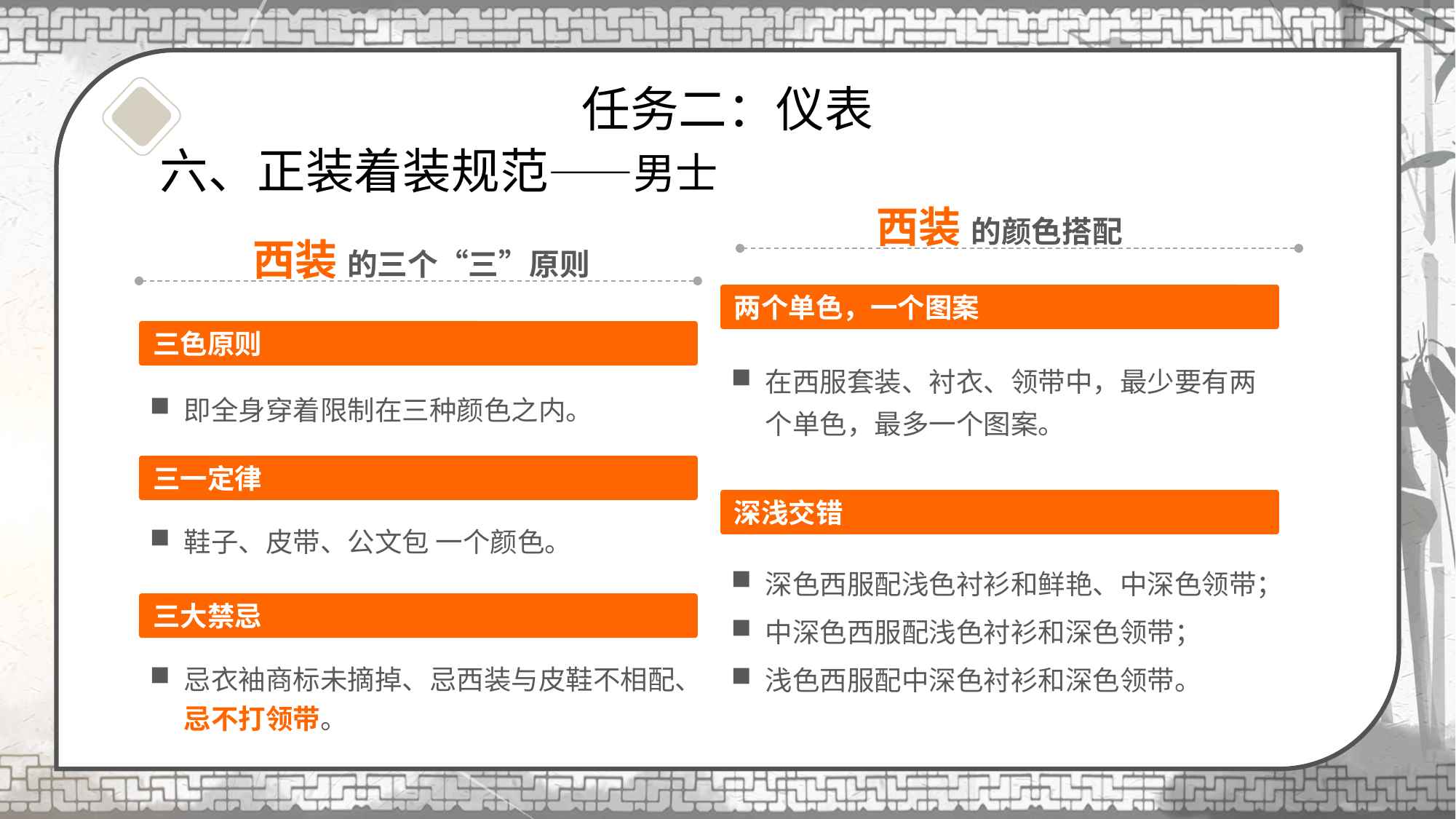

任务二：仪表
# 六、正装着装规范——男士
西装 的颜色搭配
西装 的三个“三”原则

两个单色，一个图案
在西服套装、衬衣、领带中，最少要有两个单色，最多一个图案。

深浅交错
深色西服配浅色衬衫和鲜艳、中深色领带；
中深色西服配浅色衬衫和深色领带；
浅色西服配中深色衬衫和深色领带。

三色原则
即全身穿着限制在三种颜色之内。

三一定律
鞋子、皮带、公文包 一个颜色。

三大禁忌
忌衣袖商标未摘掉、忌西装与皮鞋不相配、忌不打领带。